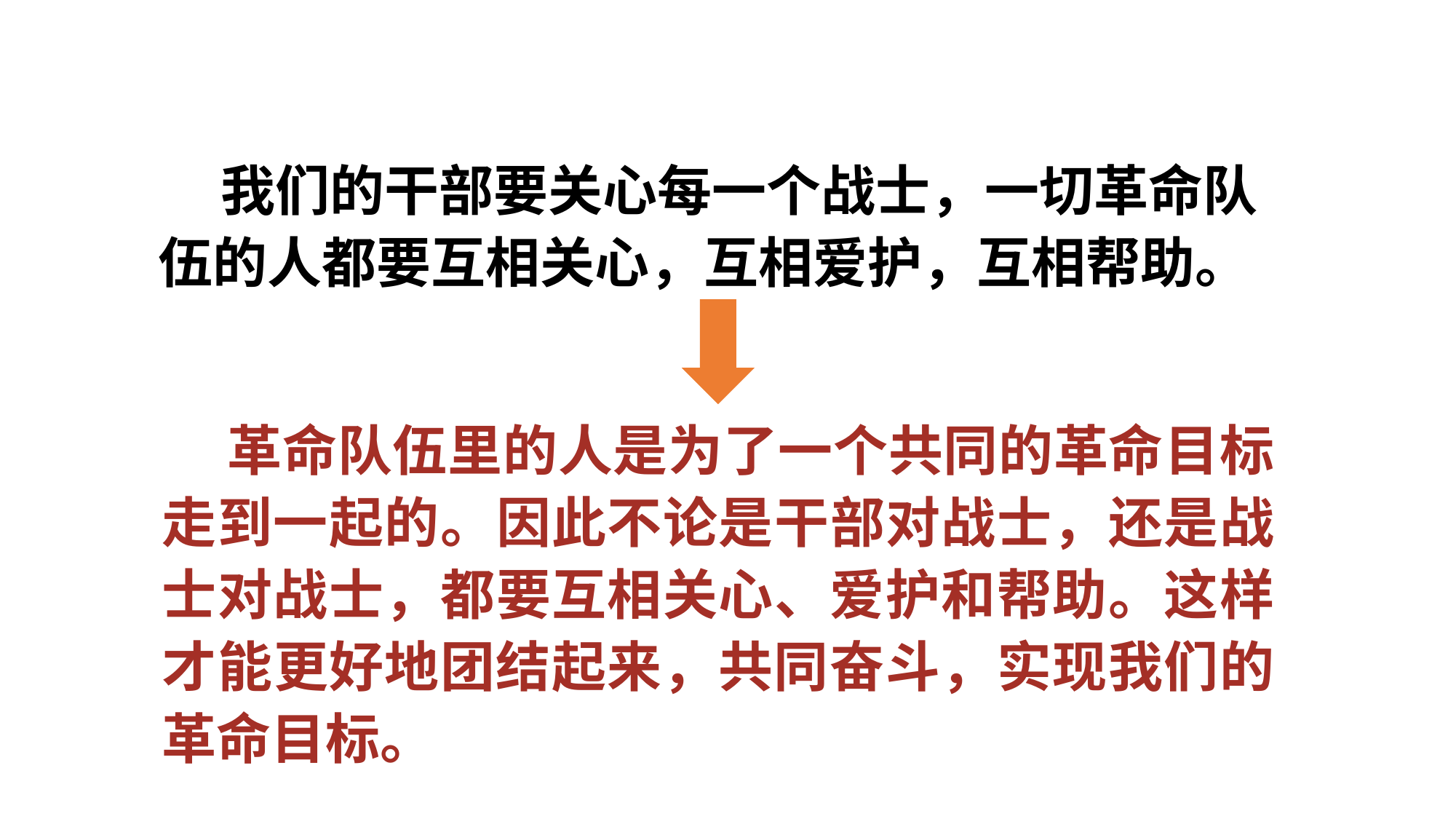

我们的干部要关心每一个战士，一切革命队伍的人都要互相关心，互相爱护，互相帮助。

    革命队伍里的人是为了一个共同的革命目标走到一起的。因此不论是干部对战士，还是战士对战士，都要互相关心、爱护和帮助。这样才能更好地团结起来，共同奋斗，实现我们的革命目标。